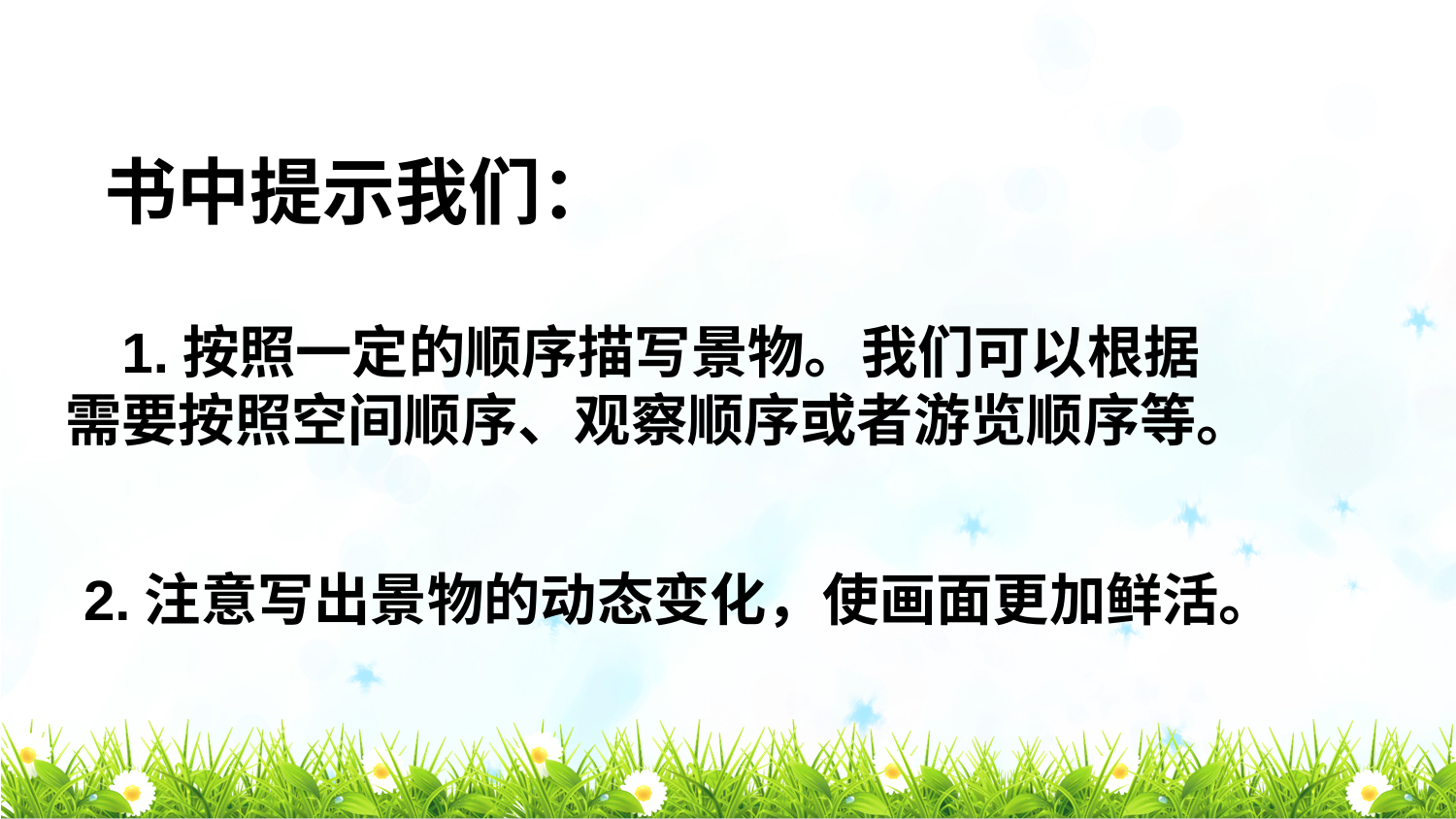

书中提示我们：

1.按照一定的顺序描写景物。我们可以根据需要按照空间顺序、观察顺序或者游览顺序等。
2.注意写出景物的动态变化，使画面更加鲜活。